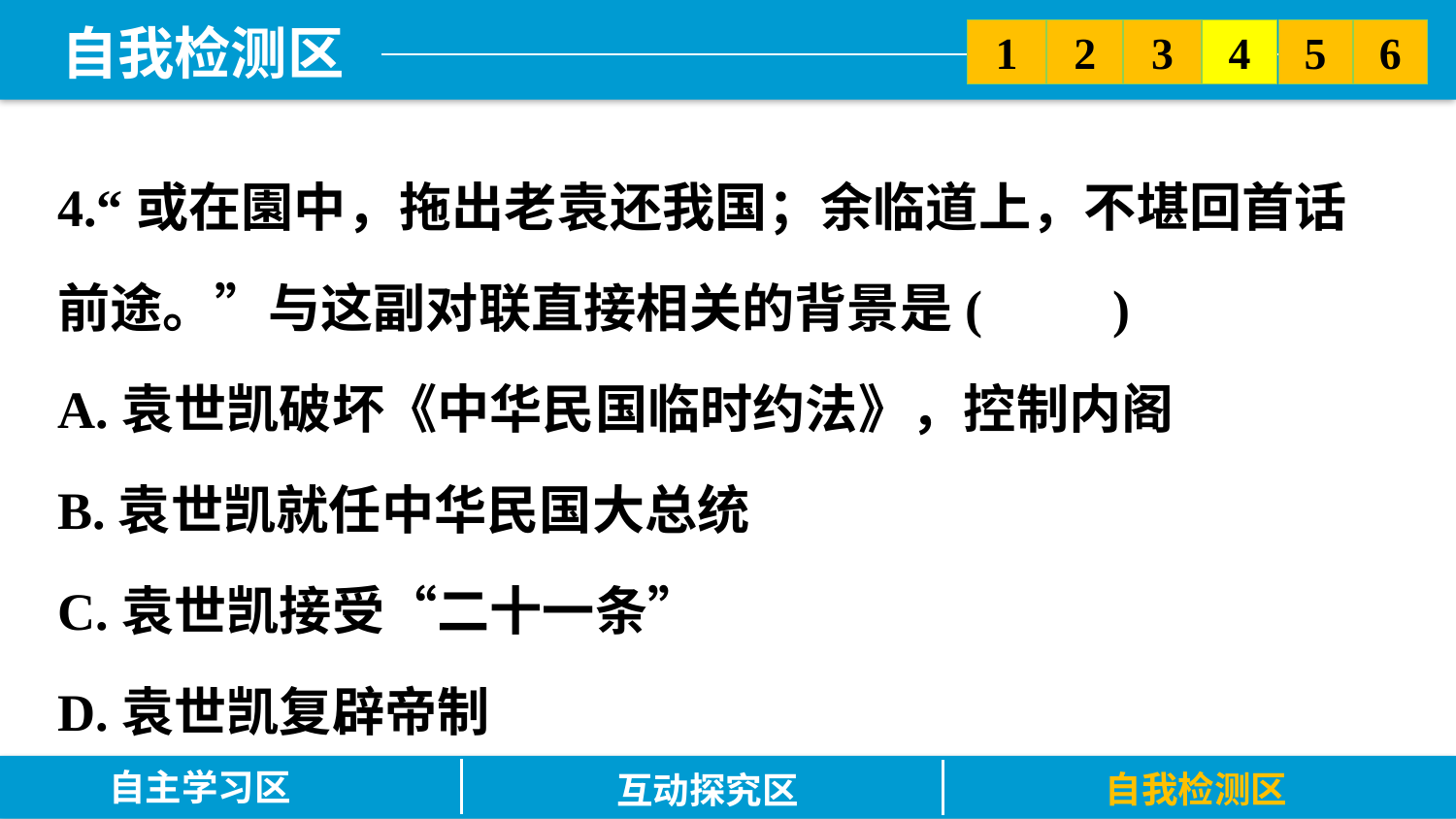

5
6
2
3
1
4
4.“或在園中，拖出老袁还我国；余临道上，不堪回首话前途。”与这副对联直接相关的背景是(　　)
A.袁世凯破坏《中华民国临时约法》，控制内阁
B.袁世凯就任中华民国大总统
C.袁世凯接受“二十一条”
D.袁世凯复辟帝制
自主学习区
自我检测区
互动探究区